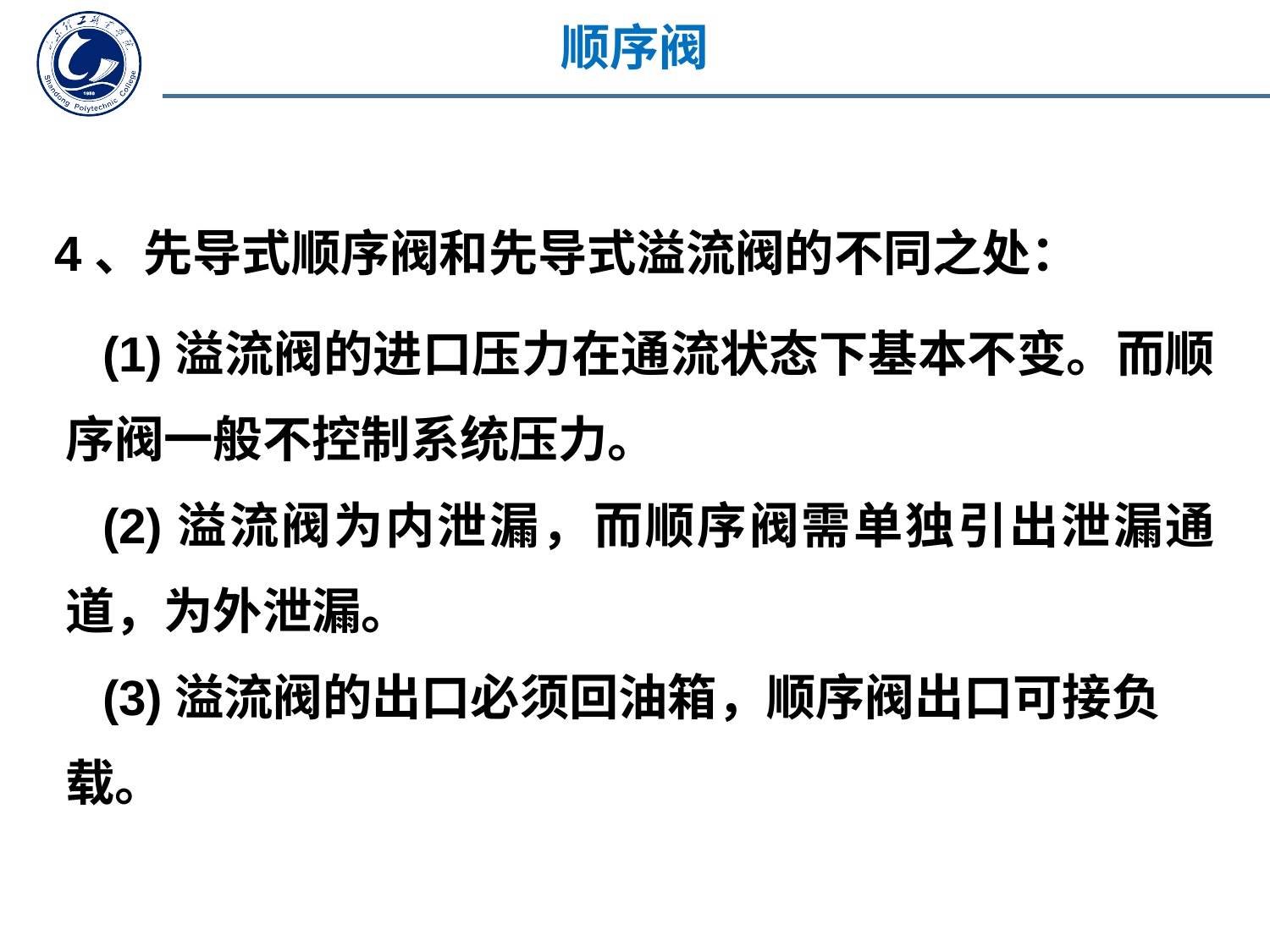

顺序阀
4、先导式顺序阀和先导式溢流阀的不同之处：
(1)溢流阀的进口压力在通流状态下基本不变。而顺序阀一般不控制系统压力。
(2)溢流阀为内泄漏，而顺序阀需单独引出泄漏通道，为外泄漏。
(3)溢流阀的出口必须回油箱，顺序阀出口可接负载。